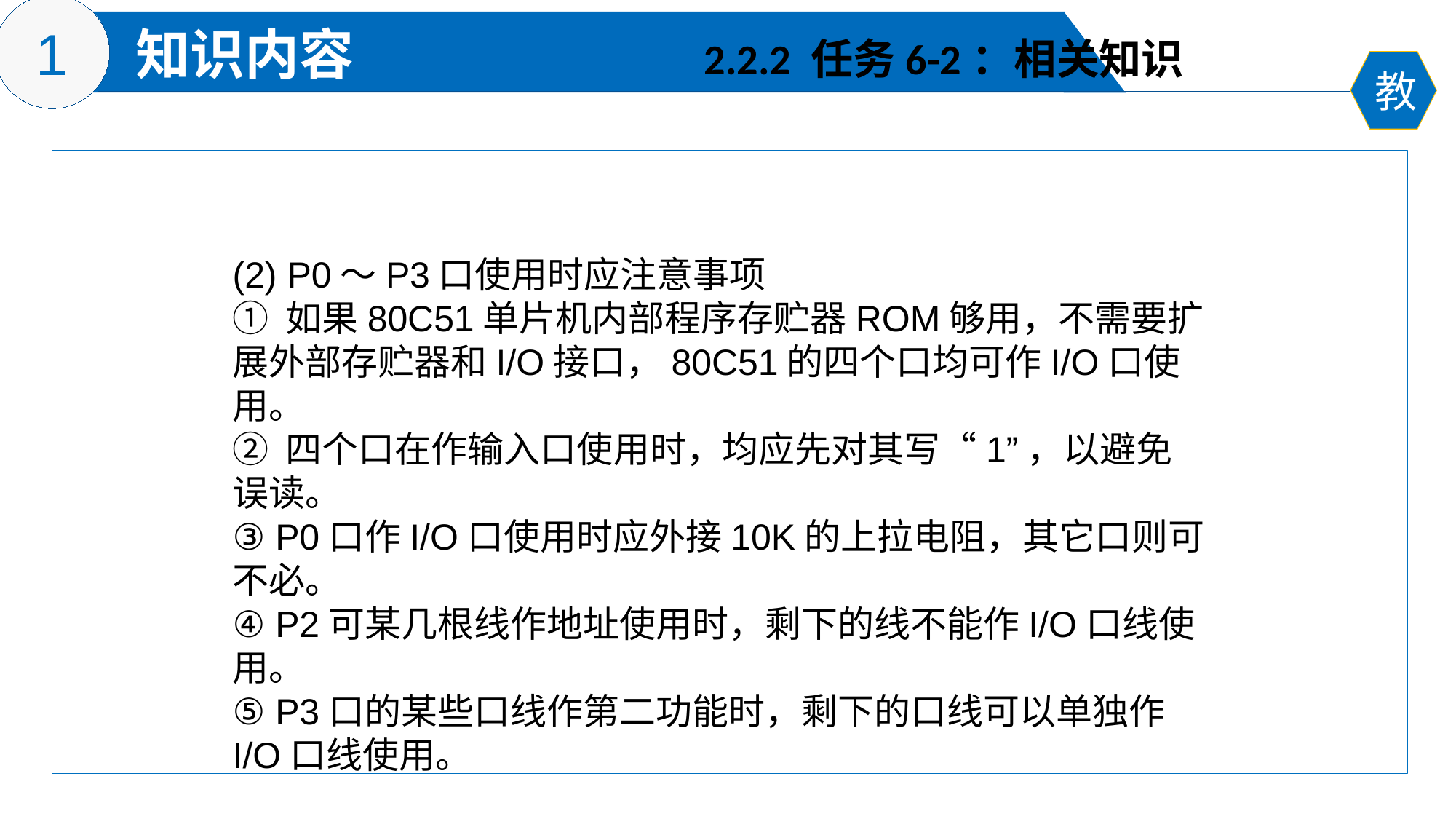

2.2.2 任务6-2：相关知识
(2) P0～P3口使用时应注意事项
① 如果80C51单片机内部程序存贮器ROM够用，不需要扩展外部存贮器和I/O接口，80C51的四个口均可作I/O口使用。
② 四个口在作输入口使用时，均应先对其写“1”，以避免误读。
③ P0口作I/O口使用时应外接10K的上拉电阻，其它口则可不必。
④ P2可某几根线作地址使用时，剩下的线不能作I/O口线使用。
⑤ P3口的某些口线作第二功能时，剩下的口线可以单独作I/O口线使用。